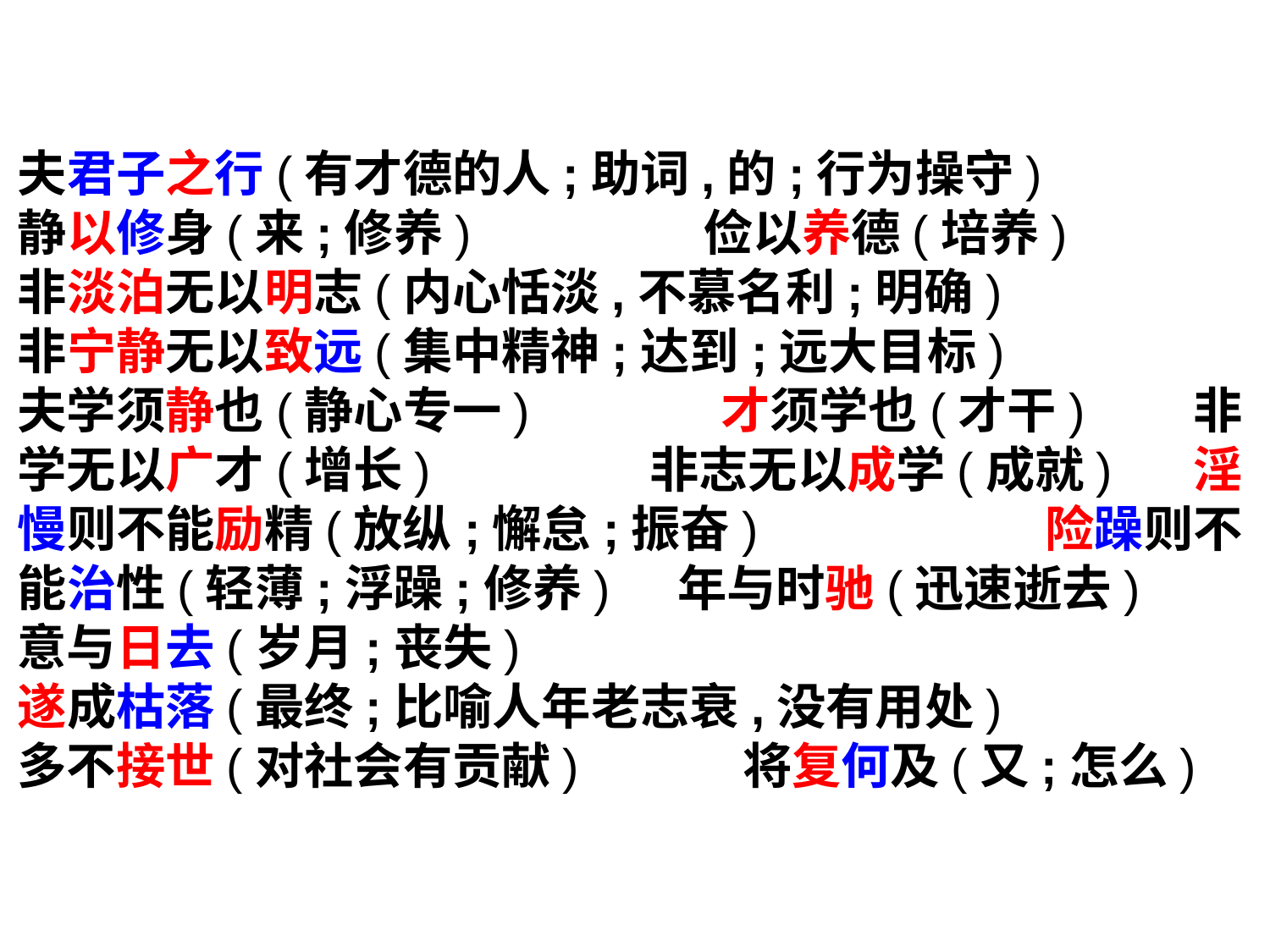

夫君子之行(有才德的人;助词,的;行为操守)
静以修身(来;修养)                俭以养德(培养)
非淡泊无以明志(内心恬淡,不慕名利;明确)
非宁静无以致远(集中精神;达到;远大目标)
夫学须静也(静心专一)             才须学也(才干)       非学无以广才(增长)               非志无以成学(成就)     淫慢则不能励精(放纵;懈怠;振奋)                    险躁则不能治性(轻薄;浮躁;修养)    年与时驰(迅速逝去)      意与日去(岁月;丧失)
遂成枯落(最终;比喻人年老志衰,没有用处)
多不接世(对社会有贡献)           将复何及(又;怎么)